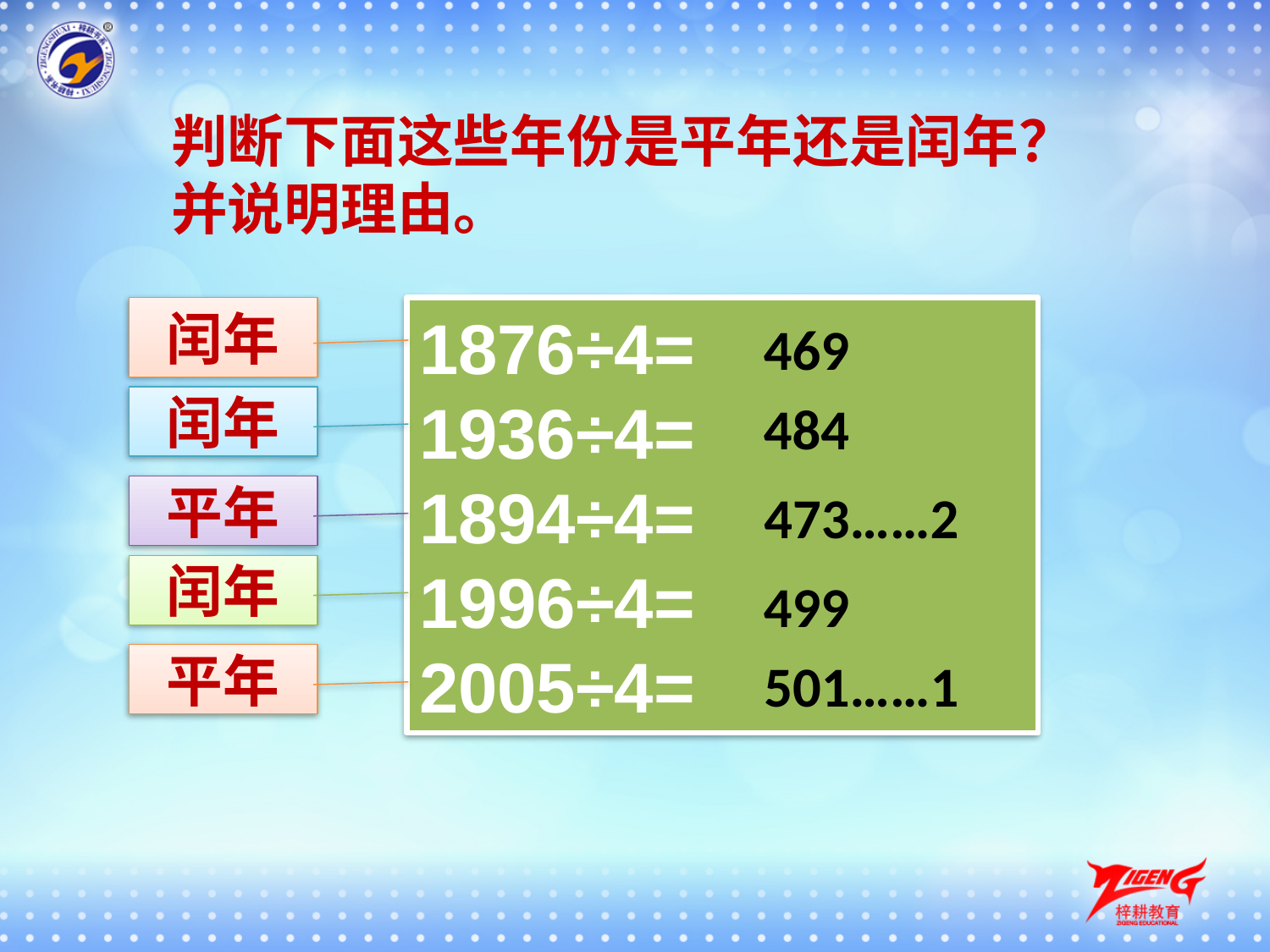

判断下面这些年份是平年还是闰年？
并说明理由。

闰年
1876÷4=
1936÷4=
1894÷4=
1996÷4=
2005÷4=
469
闰年
484
平年
473……2
闰年
499
平年
501……1